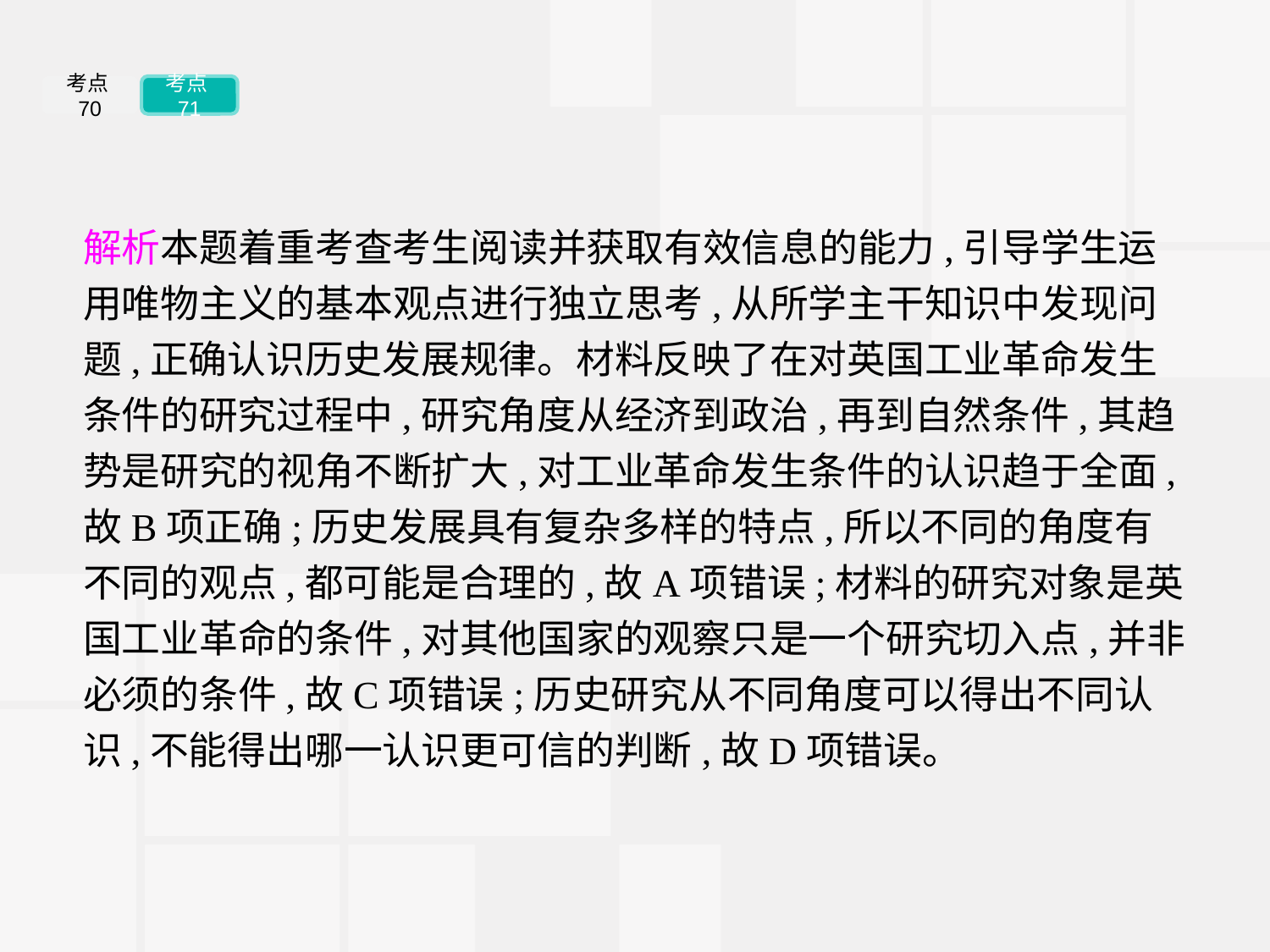

考点70
考点71
解析本题着重考查考生阅读并获取有效信息的能力,引导学生运用唯物主义的基本观点进行独立思考,从所学主干知识中发现问题,正确认识历史发展规律。材料反映了在对英国工业革命发生条件的研究过程中,研究角度从经济到政治,再到自然条件,其趋势是研究的视角不断扩大,对工业革命发生条件的认识趋于全面,故B项正确;历史发展具有复杂多样的特点,所以不同的角度有不同的观点,都可能是合理的,故A项错误;材料的研究对象是英国工业革命的条件,对其他国家的观察只是一个研究切入点,并非必须的条件,故C项错误;历史研究从不同角度可以得出不同认识,不能得出哪一认识更可信的判断,故D项错误。